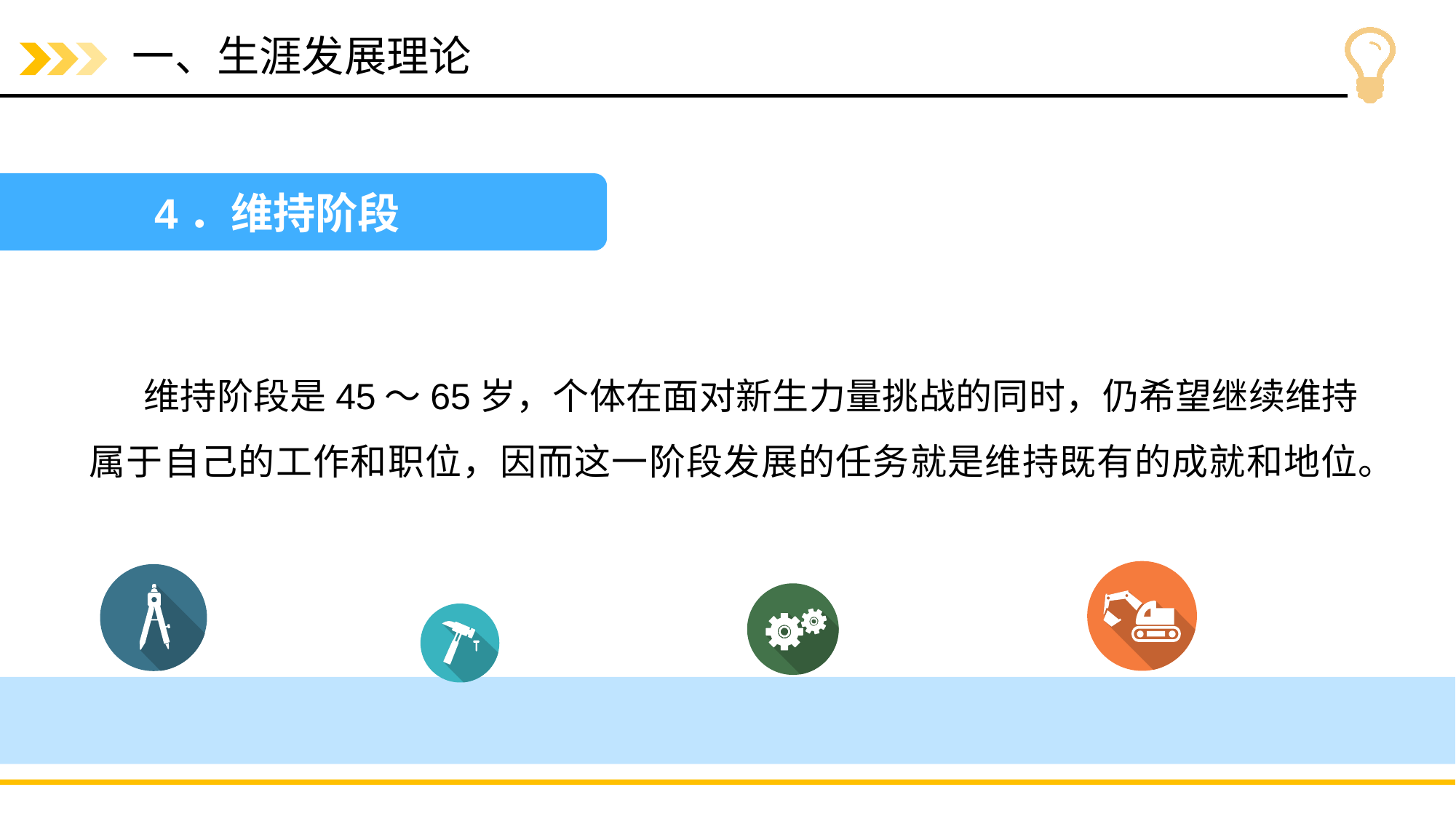

27
# 一、生涯发展理论
4．维持阶段
维持阶段是45～65岁，个体在面对新生力量挑战的同时，仍希望继续维持属于自己的工作和职位，因而这一阶段发展的任务就是维持既有的成就和地位。